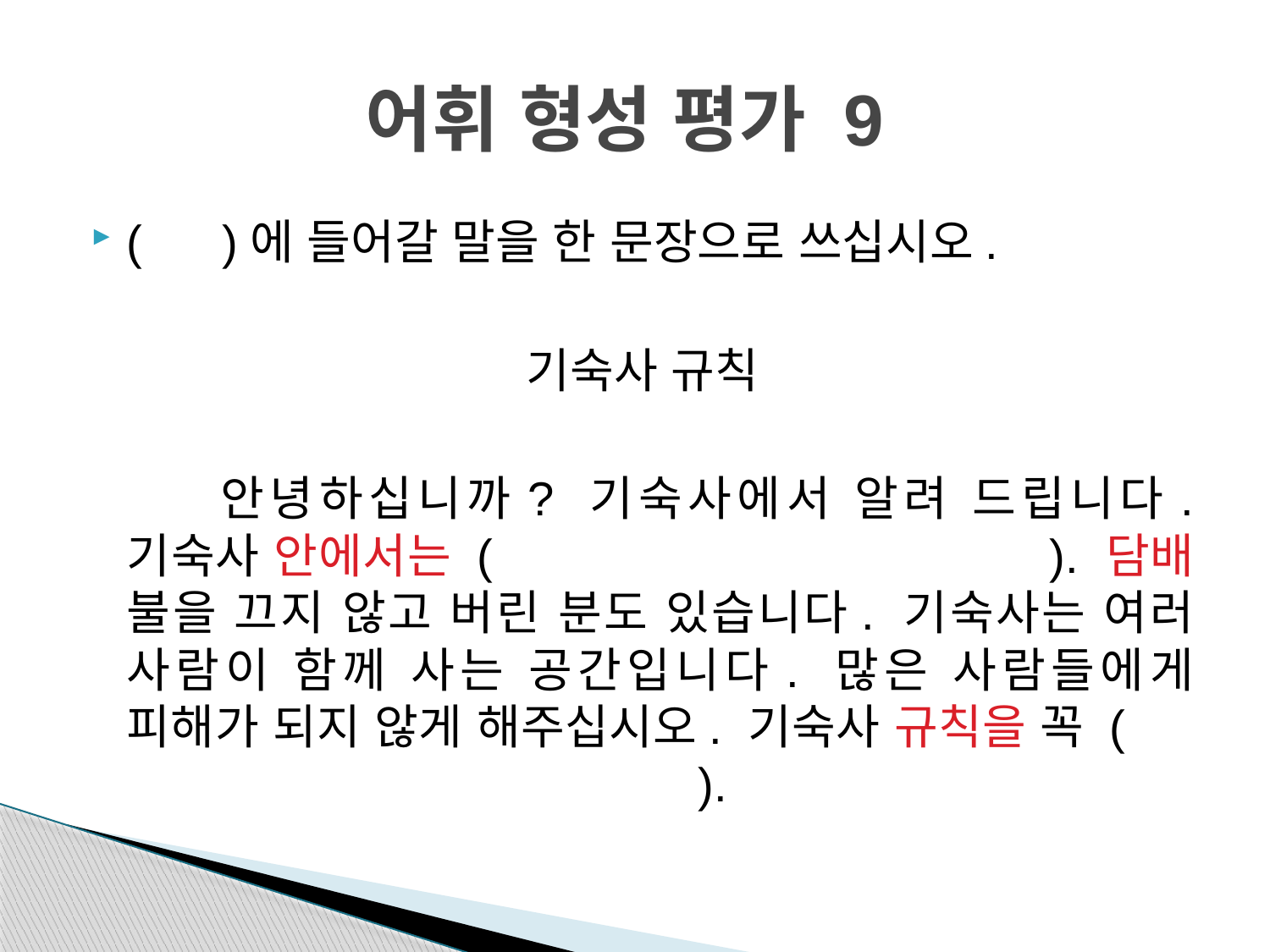

# 어휘 형성 평가 9
(      )에 들어갈 말을 한 문장으로 쓰십시오.

기숙사 규칙

      안녕하십니까? 기숙사에서 알려 드립니다. 기숙사 안에서는 (                                        ). 담배 불을 끄지 않고 버린 분도 있습니다. 기숙사는 여러 사람이 함께 사는 공간입니다. 많은 사람들에게 피해가 되지 않게 해주십시오. 기숙사 규칙을 꼭 (                                                 ).